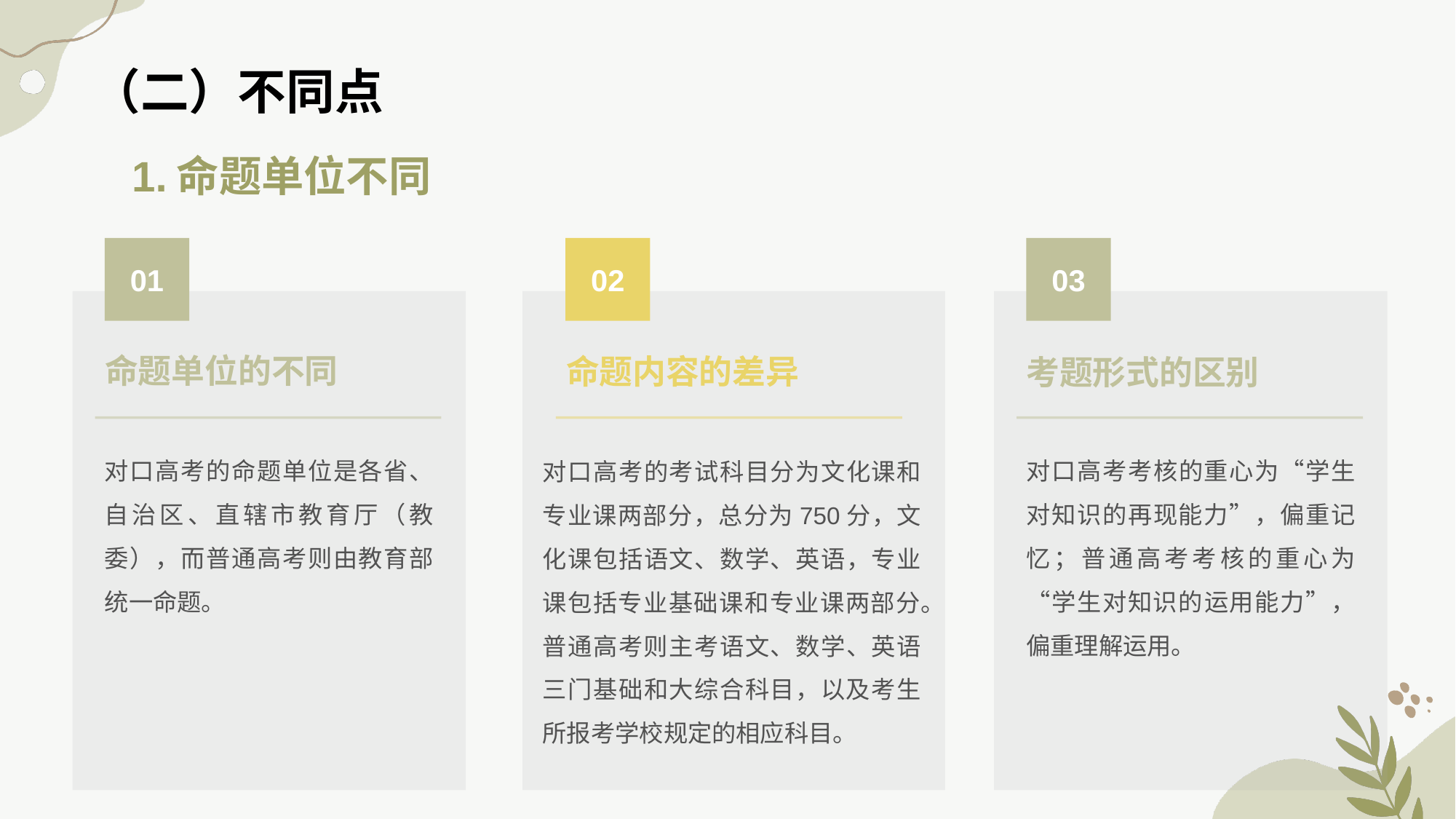

（二）不同点
# 1.命题单位不同
01
02
03

命题单位的不同
命题内容的差异
考题形式的区别
对口高考的命题单位是各省、自治区、直辖市教育厅（教委），而普通高考则由教育部统一命题。
对口高考考核的重心为“学生对知识的再现能力”，偏重记忆；普通高考考核的重心为“学生对知识的运用能力”，偏重理解运用。
对口高考的考试科目分为文化课和专业课两部分，总分为750分，文化课包括语文、数学、英语，专业课包括专业基础课和专业课两部分。普通高考则主考语文、数学、英语三门基础和大综合科目，以及考生所报考学校规定的相应科目。